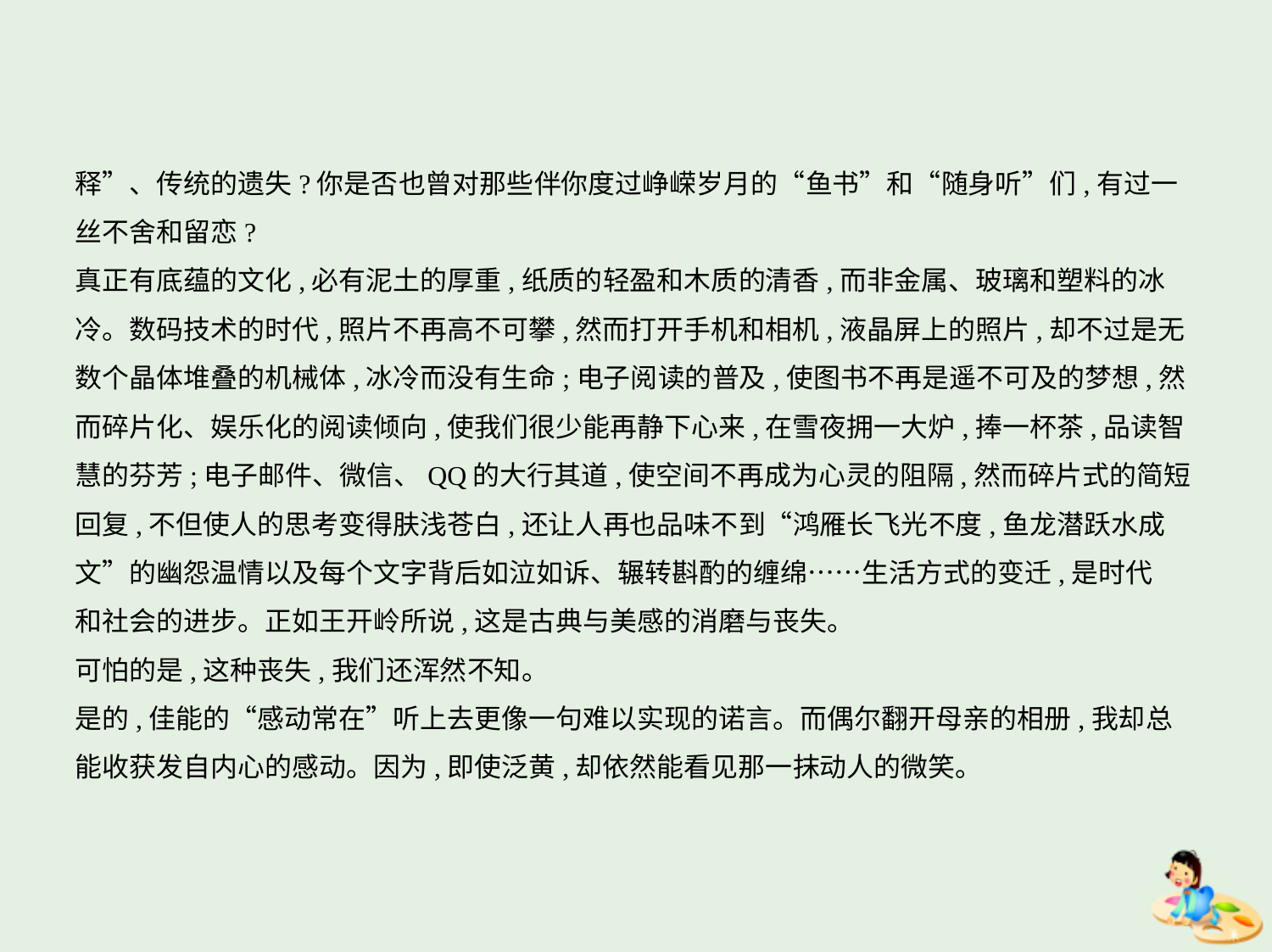

释”、传统的遗失?你是否也曾对那些伴你度过峥嵘岁月的“鱼书”和“随身听”们,有过一
丝不舍和留恋?
真正有底蕴的文化,必有泥土的厚重,纸质的轻盈和木质的清香,而非金属、玻璃和塑料的冰
冷。数码技术的时代,照片不再高不可攀,然而打开手机和相机,液晶屏上的照片,却不过是无
数个晶体堆叠的机械体,冰冷而没有生命;电子阅读的普及,使图书不再是遥不可及的梦想,然
而碎片化、娱乐化的阅读倾向,使我们很少能再静下心来,在雪夜拥一大炉,捧一杯茶,品读智
慧的芬芳;电子邮件、微信、QQ的大行其道,使空间不再成为心灵的阻隔,然而碎片式的简短
回复,不但使人的思考变得肤浅苍白,还让人再也品味不到“鸿雁长飞光不度,鱼龙潜跃水成
文”的幽怨温情以及每个文字背后如泣如诉、辗转斟酌的缠绵……生活方式的变迁,是时代
和社会的进步。正如王开岭所说,这是古典与美感的消磨与丧失。
可怕的是,这种丧失,我们还浑然不知。
是的,佳能的“感动常在”听上去更像一句难以实现的诺言。而偶尔翻开母亲的相册,我却总
能收获发自内心的感动。因为,即使泛黄,却依然能看见那一抹动人的微笑。